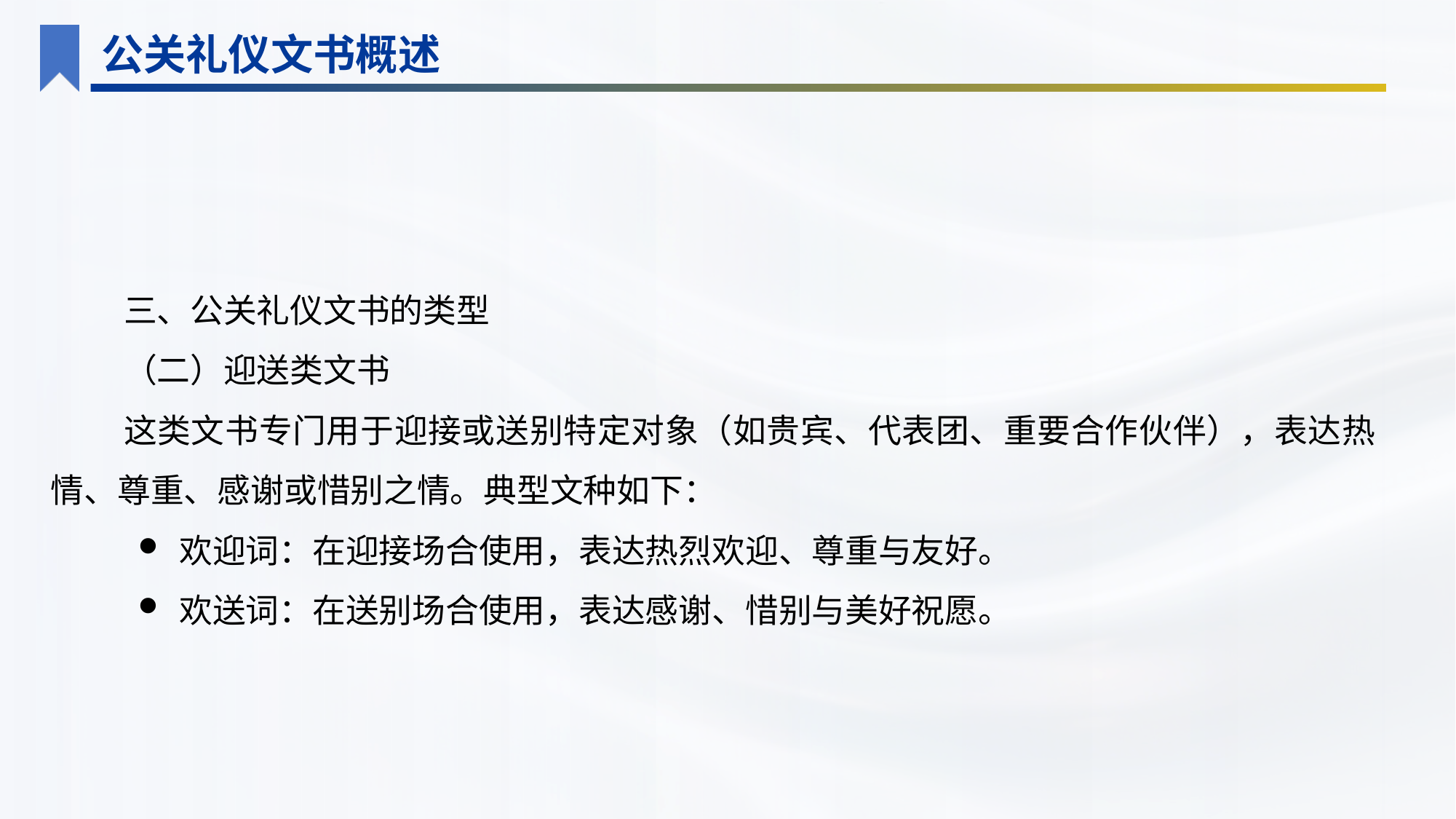

公关礼仪文书概述
三、公关礼仪文书的类型
（二）迎送类文书
这类文书专门用于迎接或送别特定对象（如贵宾、代表团、重要合作伙伴），表达热情、尊重、感谢或惜别之情。典型文种如下：
欢迎词：在迎接场合使用，表达热烈欢迎、尊重与友好。
欢送词：在送别场合使用，表达感谢、惜别与美好祝愿。